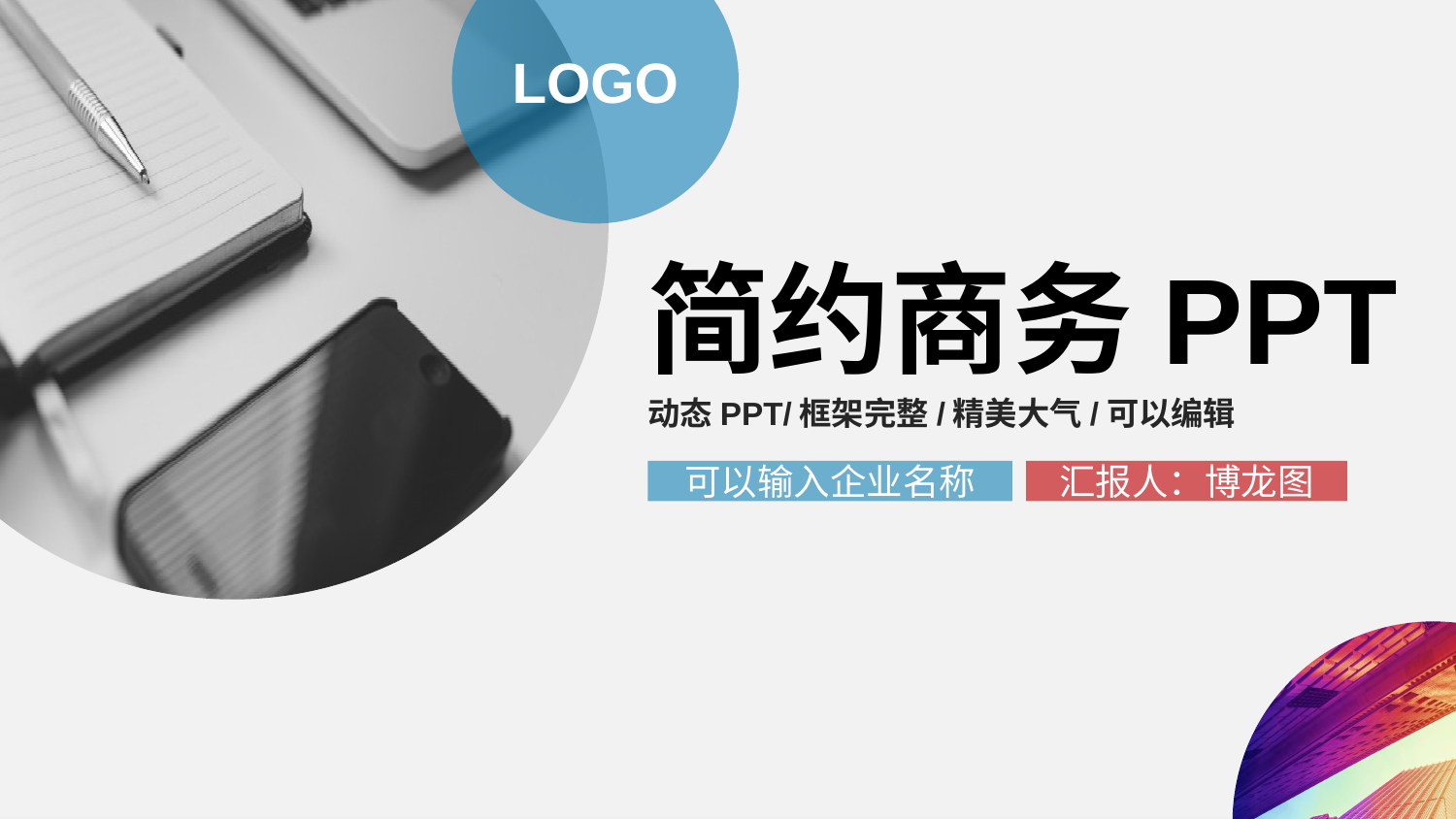

LOGO
简约商务PPT
动态PPT/框架完整/精美大气/可以编辑
可以输入企业名称
汇报人：博龙图